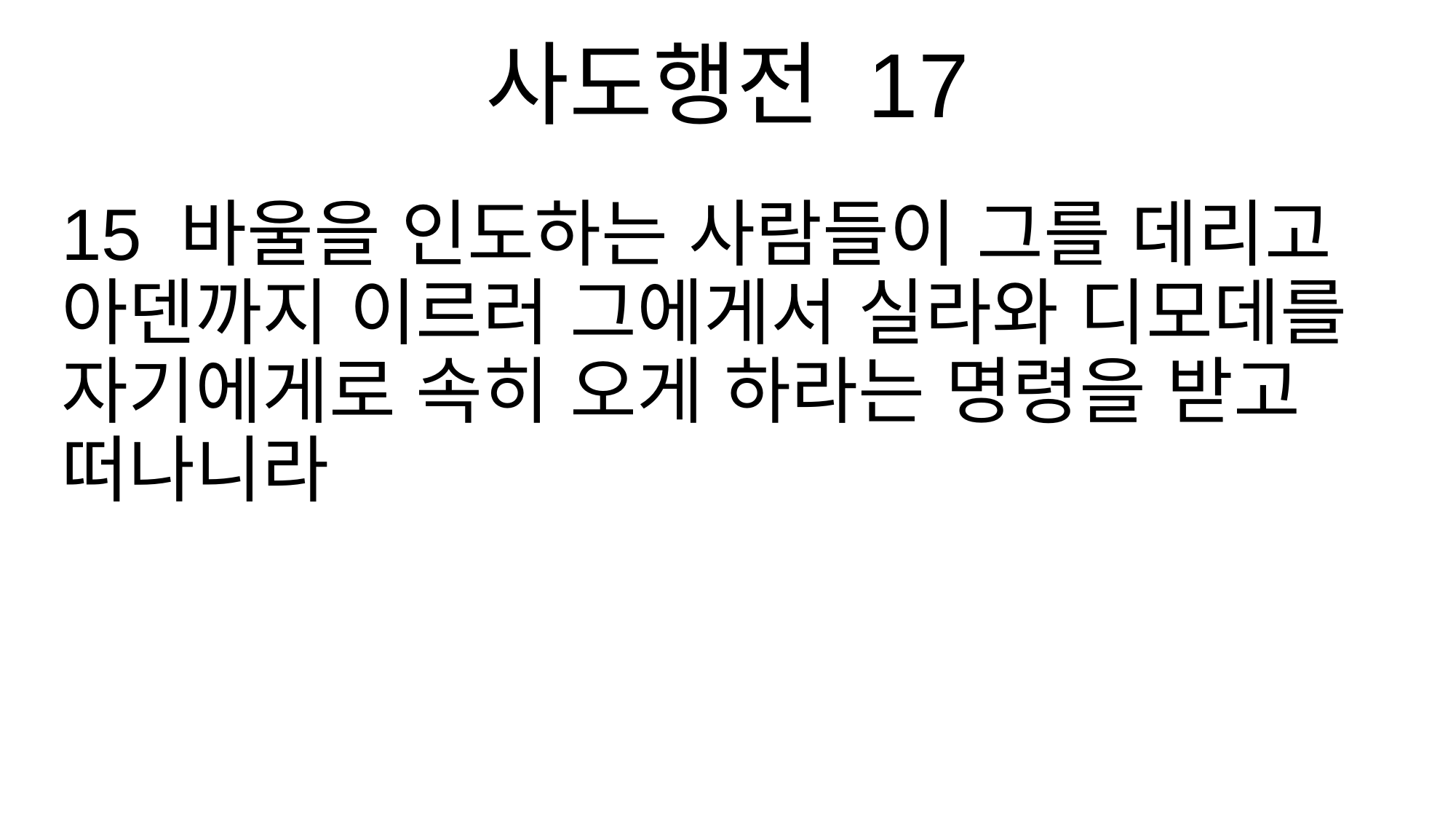

사도행전 17
15 바울을 인도하는 사람들이 그를 데리고 아덴까지 이르러 그에게서 실라와 디모데를 자기에게로 속히 오게 하라는 명령을 받고 떠나니라